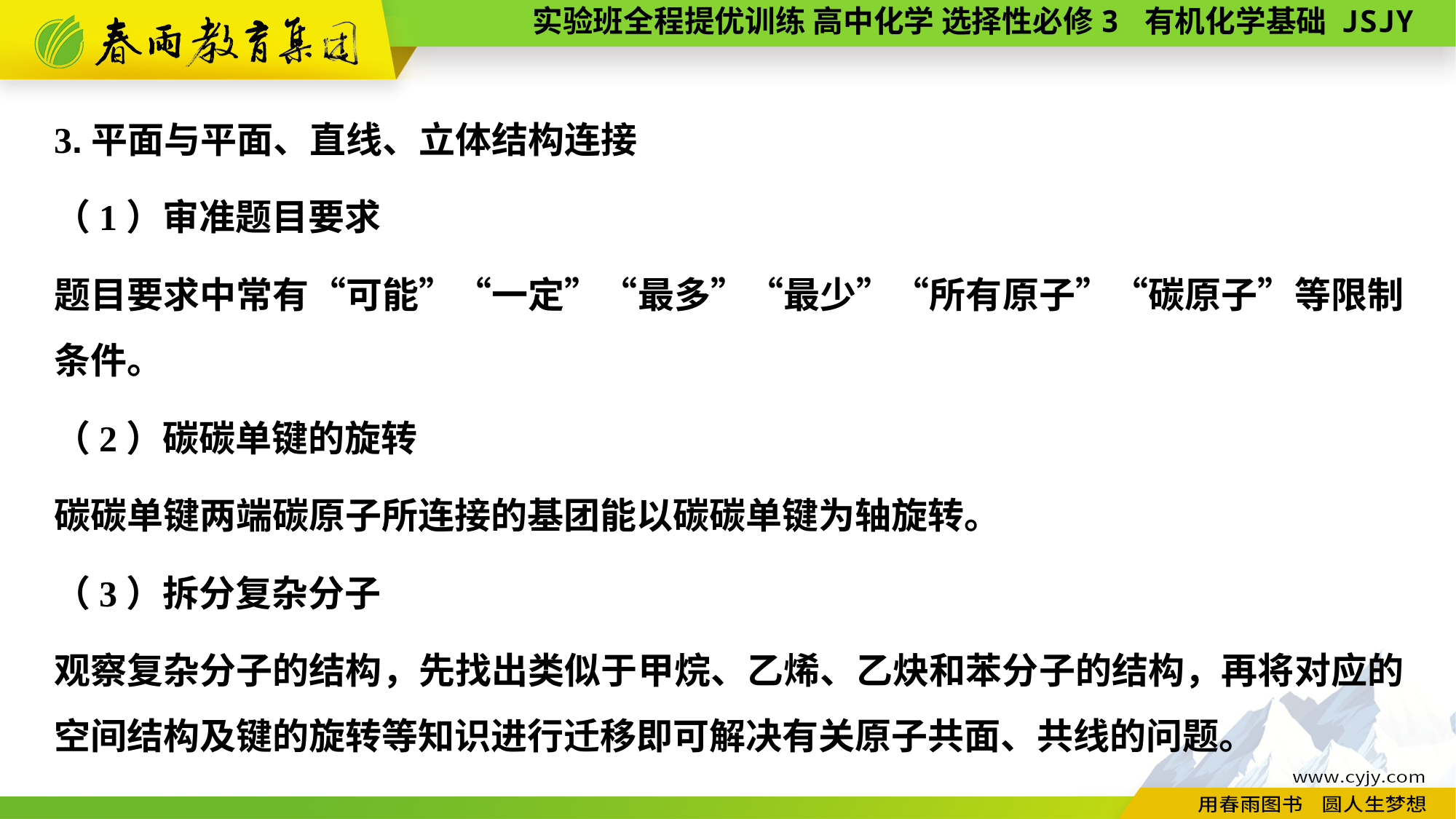

3.平面与平面、直线、立体结构连接
（1）审准题目要求
题目要求中常有“可能”“一定”“最多”“最少”“所有原子”“碳原子”等限制条件。
（2）碳碳单键的旋转
碳碳单键两端碳原子所连接的基团能以碳碳单键为轴旋转。
（3）拆分复杂分子
观察复杂分子的结构，先找出类似于甲烷、乙烯、乙炔和苯分子的结构，再将对应的空间结构及键的旋转等知识进行迁移即可解决有关原子共面、共线的问题。